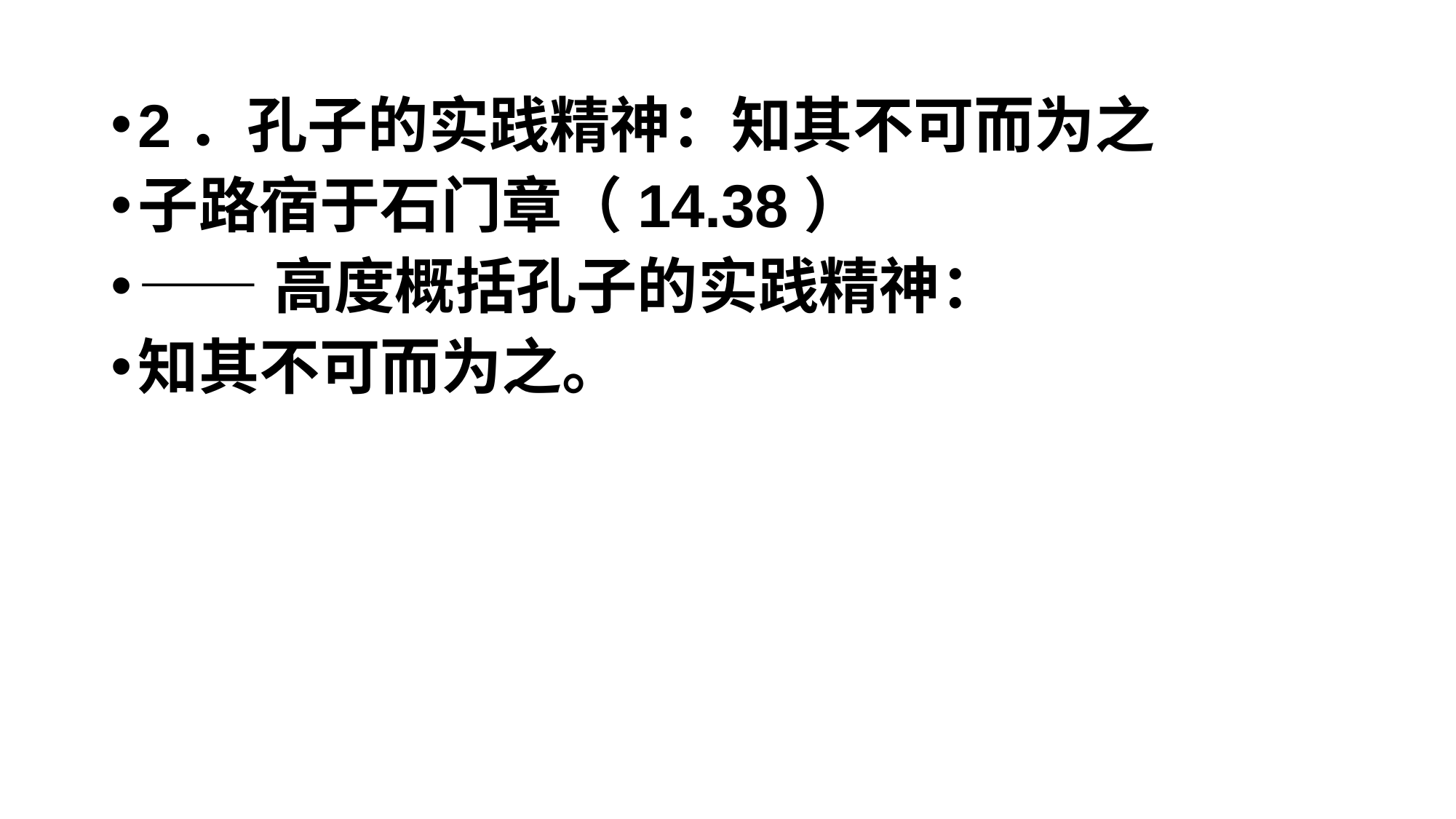

#
2．孔子的实践精神：知其不可而为之
子路宿于石门章（14.38）
——高度概括孔子的实践精神：
知其不可而为之。